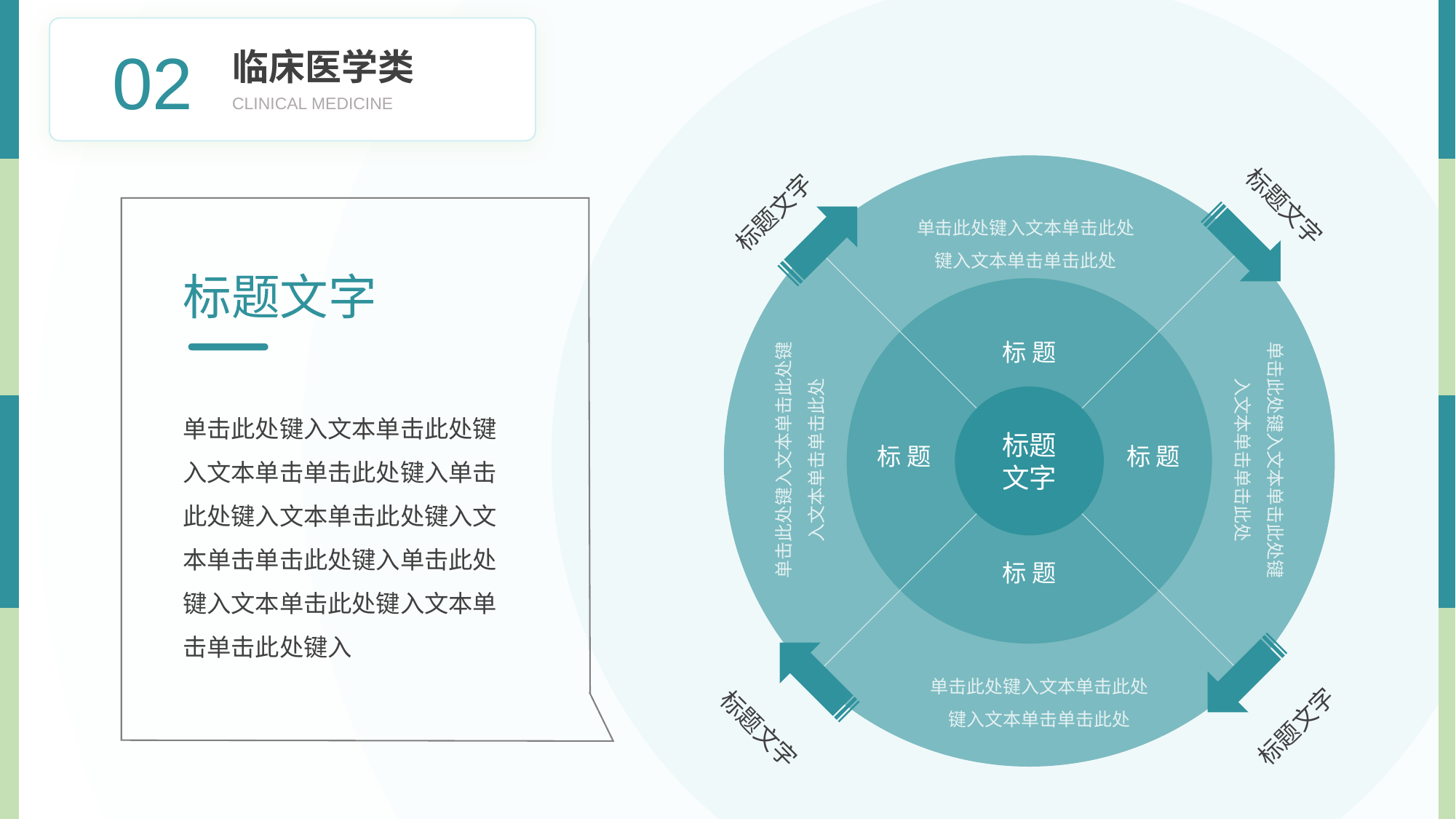

标题
文字
单击此处键入文本单击此处键入文本单击单击此处
标 题
单击此处键入文本单击此处键入文本单击单击此处
单击此处键入文本单击此处键入文本单击单击此处
标 题
标 题
标 题
单击此处键入文本单击此处键入文本单击单击此处
标题文字
标题文字

标题文字
标题文字
BY YUSHEN

02
临床医学类
CLINICAL MEDICINE

标题文字

单击此处键入文本单击此处键入文本单击单击此处键入单击此处键入文本单击此处键入文本单击单击此处键入单击此处键入文本单击此处键入文本单击单击此处键入